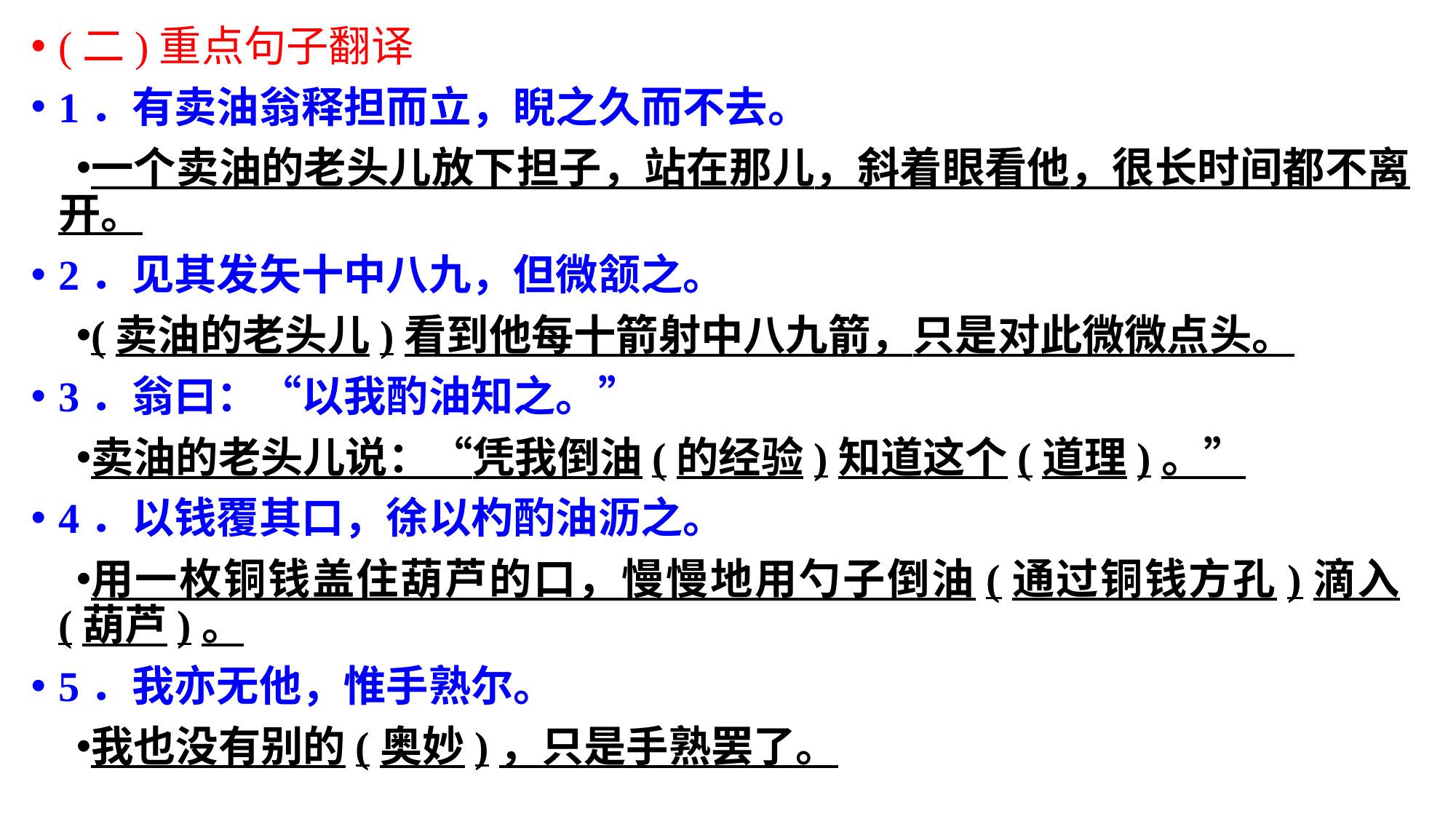

(二)重点句子翻译
1．有卖油翁释担而立，睨之久而不去。
一个卖油的老头儿放下担子，站在那儿，斜着眼看他，很长时间都不离开。
2．见其发矢十中八九，但微颔之。
(卖油的老头儿)看到他每十箭射中八九箭，只是对此微微点头。
3．翁曰：“以我酌油知之。”
卖油的老头儿说：“凭我倒油(的经验)知道这个(道理)。”
4．以钱覆其口，徐以杓酌油沥之。
用一枚铜钱盖住葫芦的口，慢慢地用勺子倒油(通过铜钱方孔)滴入(葫芦)。
5．我亦无他，惟手熟尔。
我也没有别的(奥妙)，只是手熟罢了。